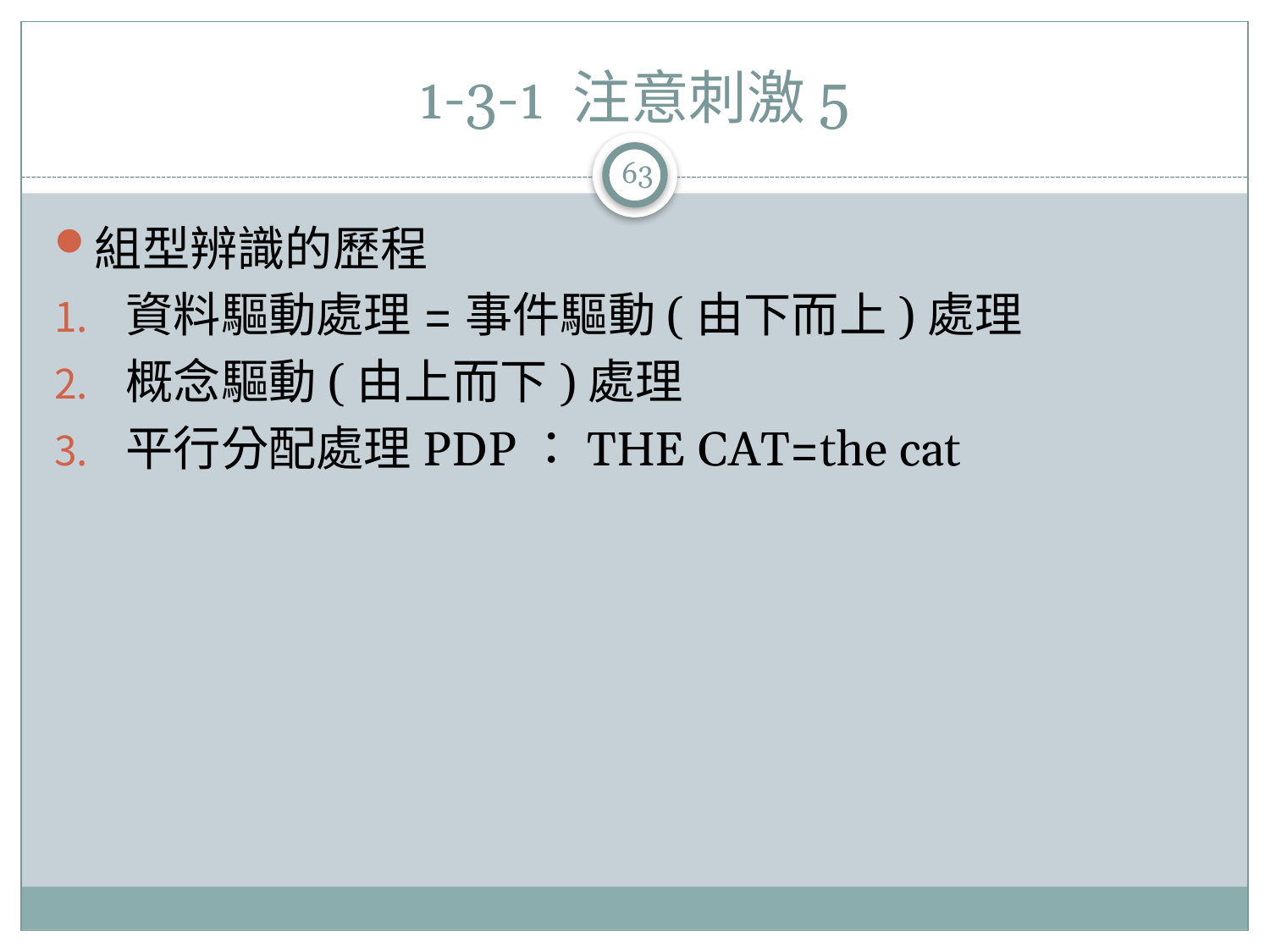

# 1-3-1 注意刺激5
63
組型辨識的歷程
資料驅動處理=事件驅動(由下而上)處理
概念驅動(由上而下)處理
平行分配處理PDP：THE CAT=the cat